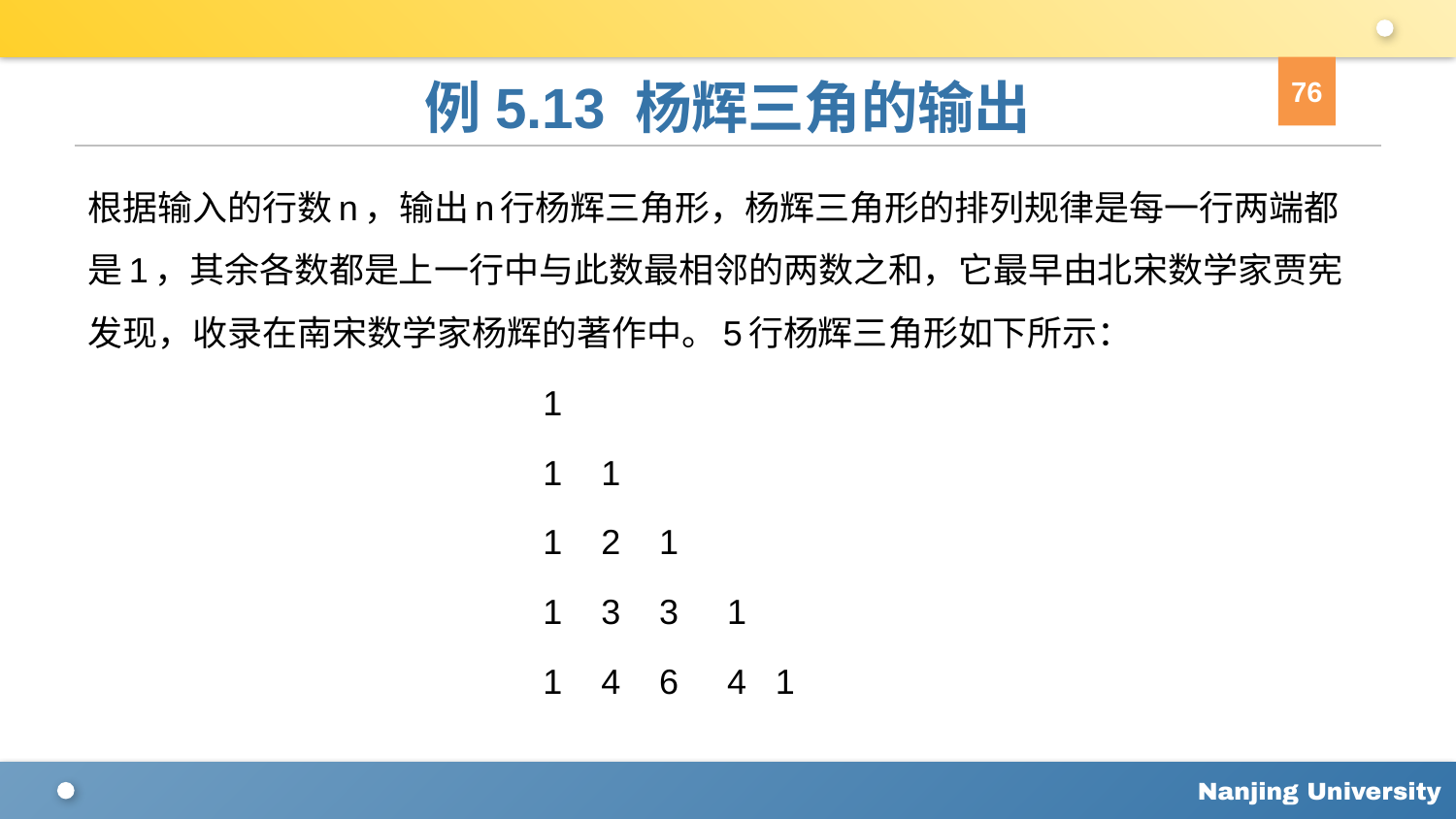

76
# 例5.13 杨辉三角的输出
根据输入的行数n，输出n行杨辉三角形，杨辉三角形的排列规律是每一行两端都是1，其余各数都是上一行中与此数最相邻的两数之和，它最早由北宋数学家贾宪发现，收录在南宋数学家杨辉的著作中。5行杨辉三角形如下所示：
1
1    1
1    2    1
1    3    3     1
1    4    6     4   1